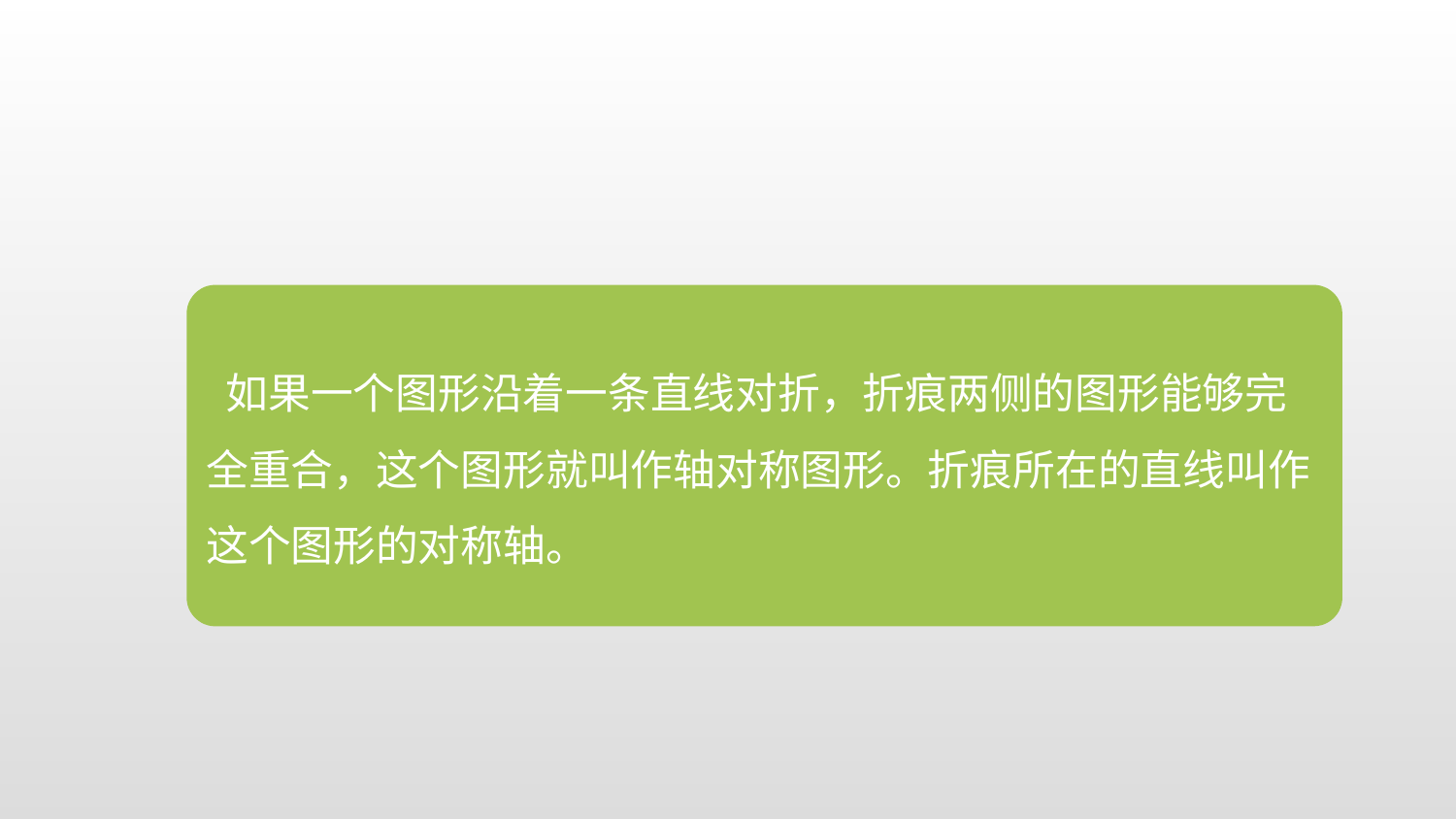

如果一个图形沿着一条直线对折，折痕两侧的图形能够完全重合，这个图形就叫作轴对称图形。折痕所在的直线叫作这个图形的对称轴。